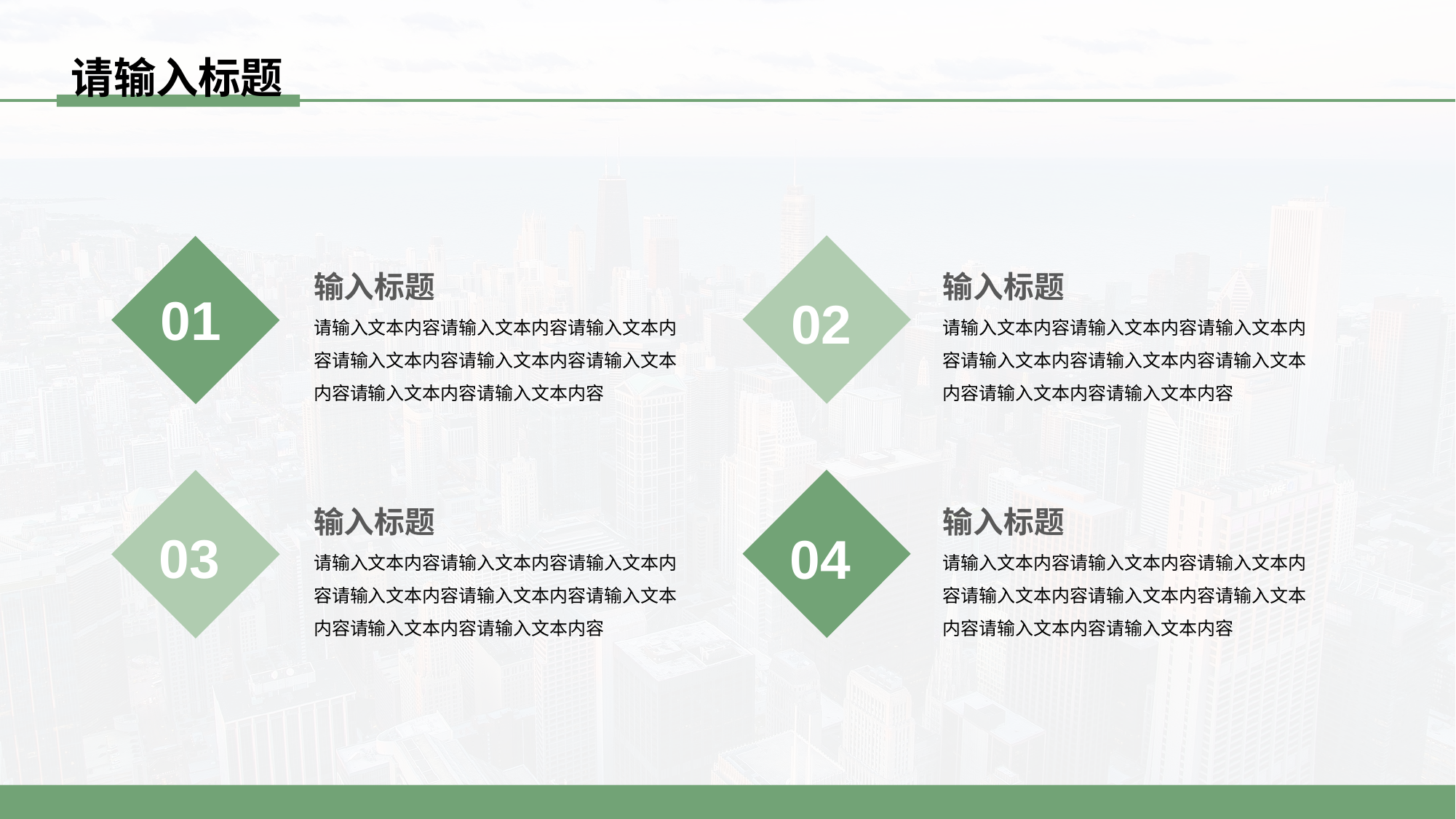

请输入标题

输入标题
输入标题

01
02
请输入文本内容请输入文本内容请输入文本内容请输入文本内容请输入文本内容请输入文本内容请输入文本内容请输入文本内容
请输入文本内容请输入文本内容请输入文本内容请输入文本内容请输入文本内容请输入文本内容请输入文本内容请输入文本内容
输入标题
输入标题

03
04
请输入文本内容请输入文本内容请输入文本内容请输入文本内容请输入文本内容请输入文本内容请输入文本内容请输入文本内容
请输入文本内容请输入文本内容请输入文本内容请输入文本内容请输入文本内容请输入文本内容请输入文本内容请输入文本内容